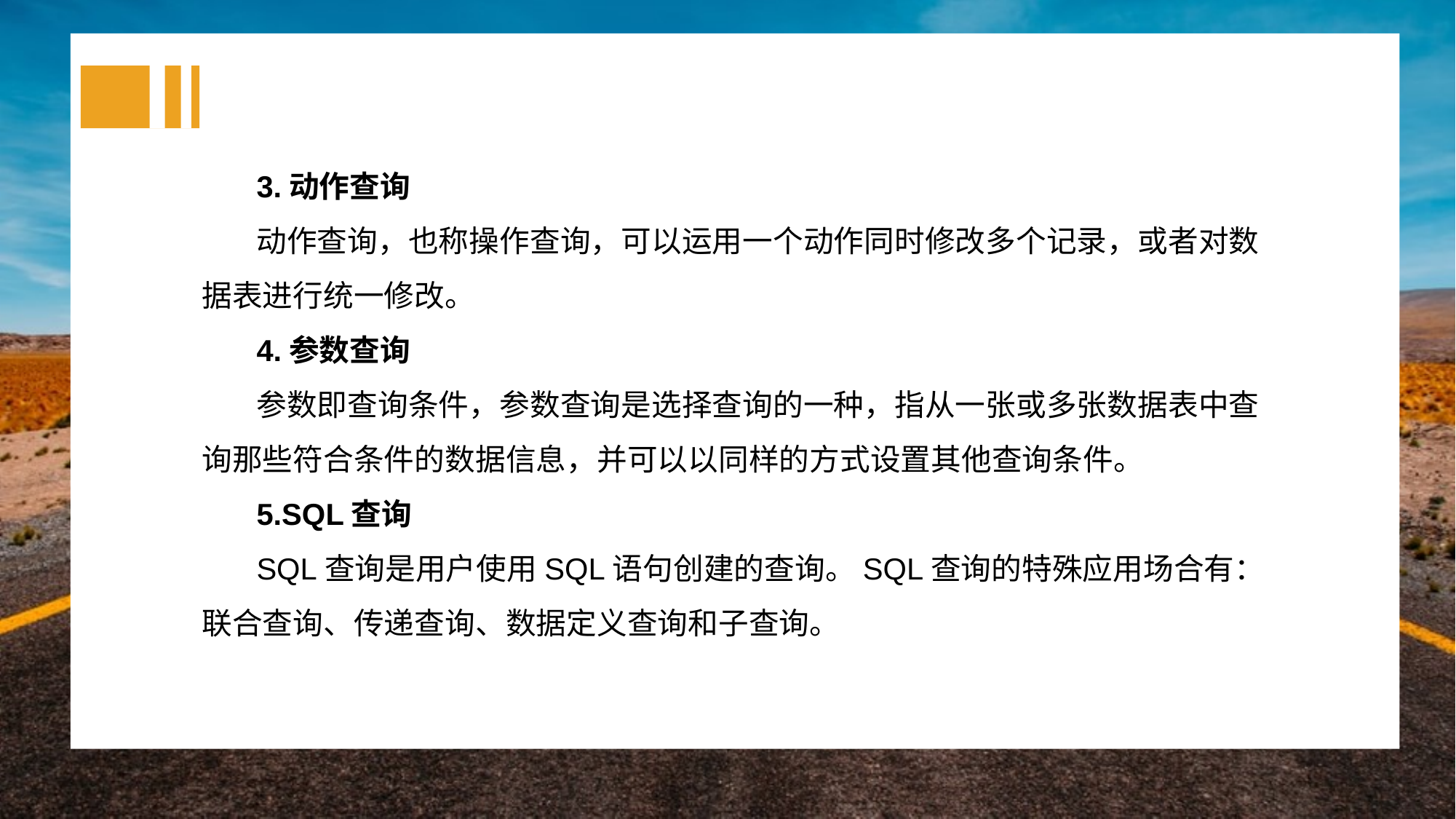

3.动作查询
动作查询，也称操作查询，可以运用一个动作同时修改多个记录，或者对数据表进行统一修改。
4.参数查询
参数即查询条件，参数查询是选择查询的一种，指从一张或多张数据表中查询那些符合条件的数据信息，并可以以同样的方式设置其他查询条件。
5.SQL查询
SQL查询是用户使用SQL语句创建的查询。SQL查询的特殊应用场合有：联合查询、传递查询、数据定义查询和子查询。